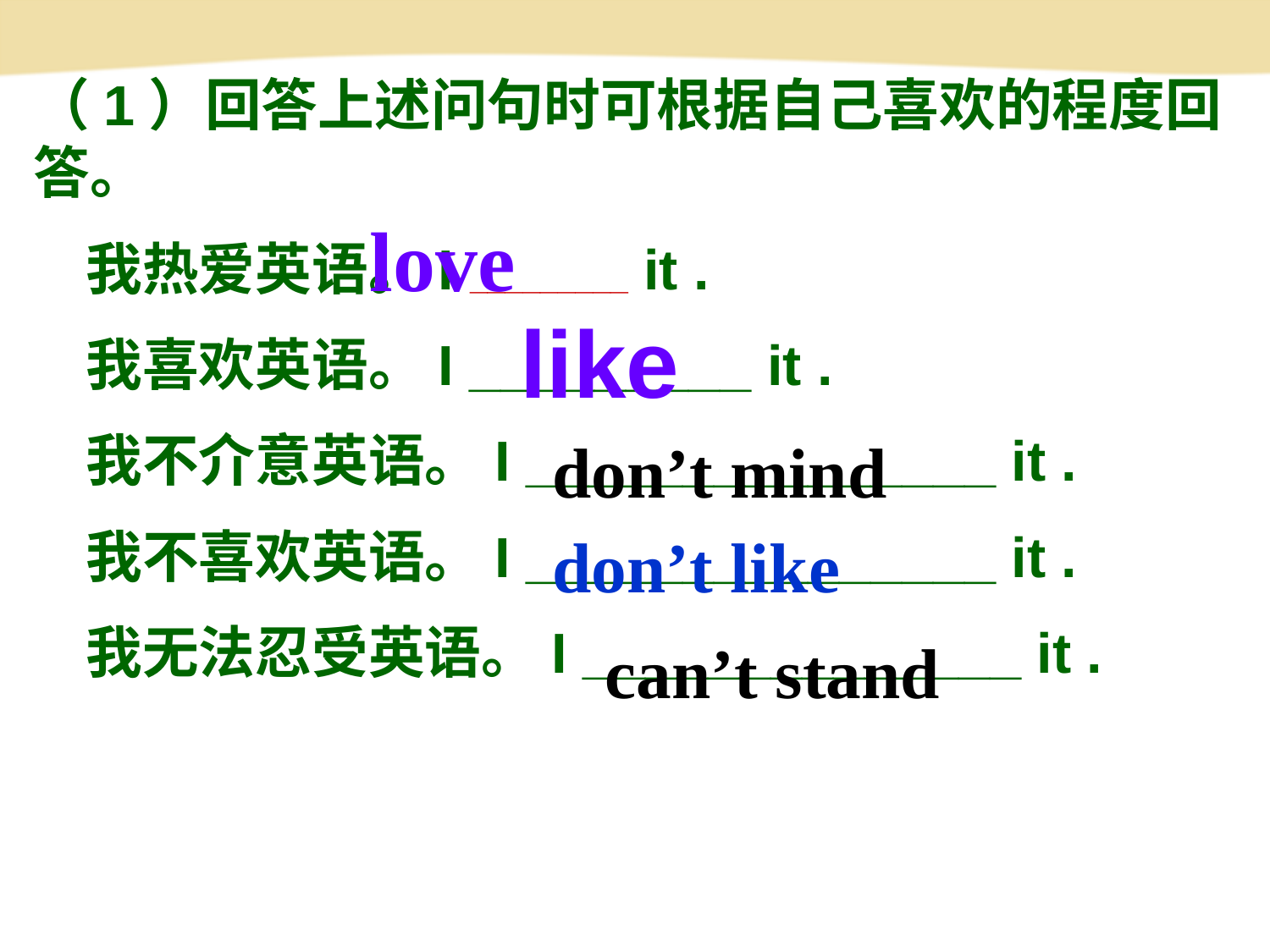

（1）回答上述问句时可根据自己喜欢的程度回答。
   我热爱英语。I _________ it .
   我喜欢英语。I _________ it .
   我不介意英语。I _______________ it .
   我不喜欢英语。I _______________ it .
   我无法忍受英语。I ______________ it .

love
like
don’t mind
don’t like
can’t stand